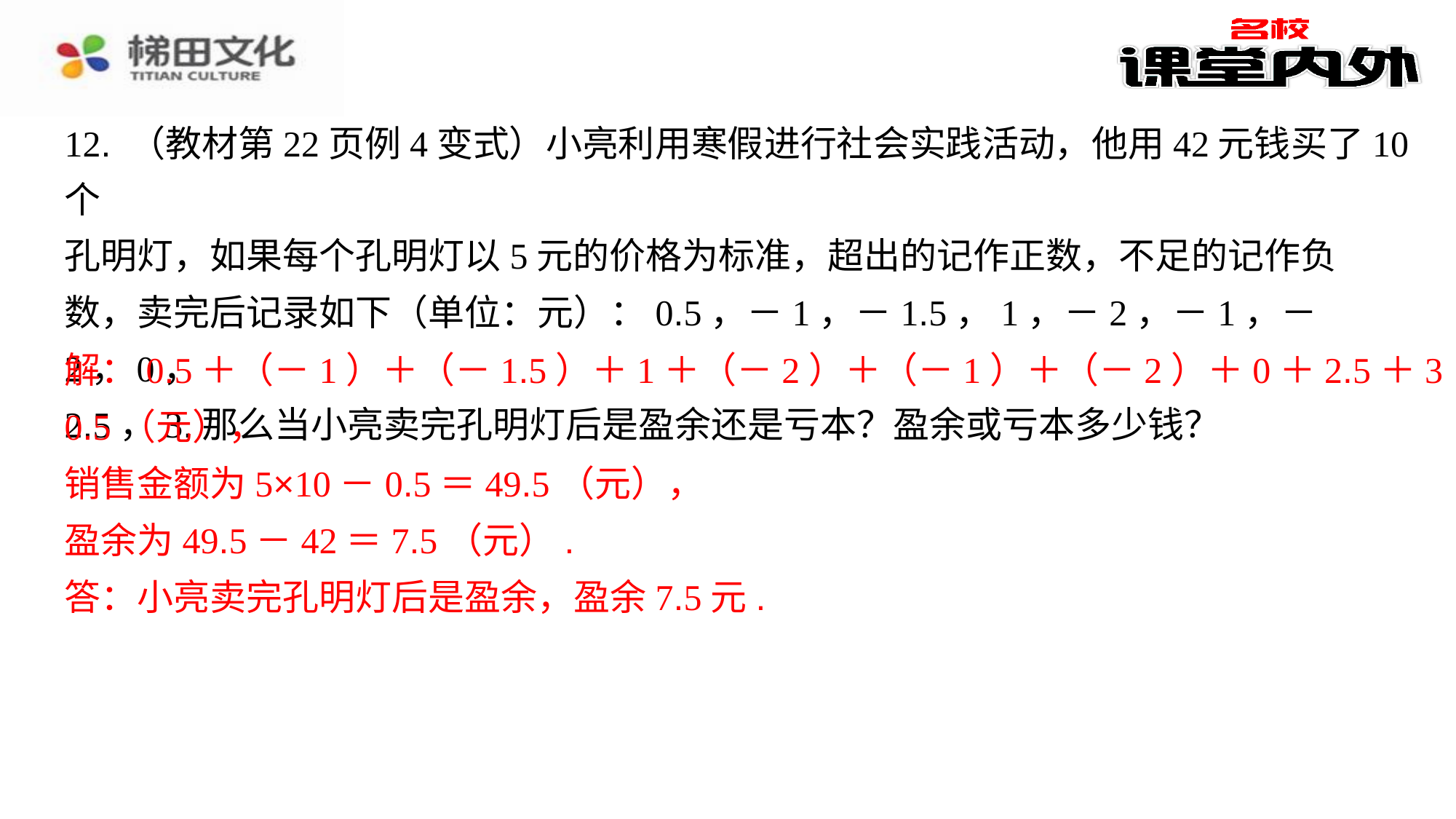

12. （教材第22页例4变式）小亮利用寒假进行社会实践活动，他用42元钱买了10个
孔明灯，如果每个孔明灯以5元的价格为标准，超出的记作正数，不足的记作负
数，卖完后记录如下（单位：元）：0.5，－1，－1.5，1，－2，－1，－2，0，
2.5，3.那么当小亮卖完孔明灯后是盈余还是亏本？盈余或亏本多少钱？
解：0.5＋（－1）＋（－1.5）＋1＋（－2）＋（－1）＋（－2）＋0＋2.5＋3＝－
0.5（元），
销售金额为5×10－0.5＝49.5（元），
盈余为49.5－42＝7.5（元）.
答：小亮卖完孔明灯后是盈余，盈余7.5元.
解：0.5＋（－1）＋（－1.5）＋1＋（－2）＋（－1）＋（－2）＋0＋2.5＋3＝－
0.5（元），
销售金额为5×10－0.5＝49.5（元），
盈余为49.5－42＝7.5（元）.
答：小亮卖完孔明灯后是盈余，盈余7.5元.